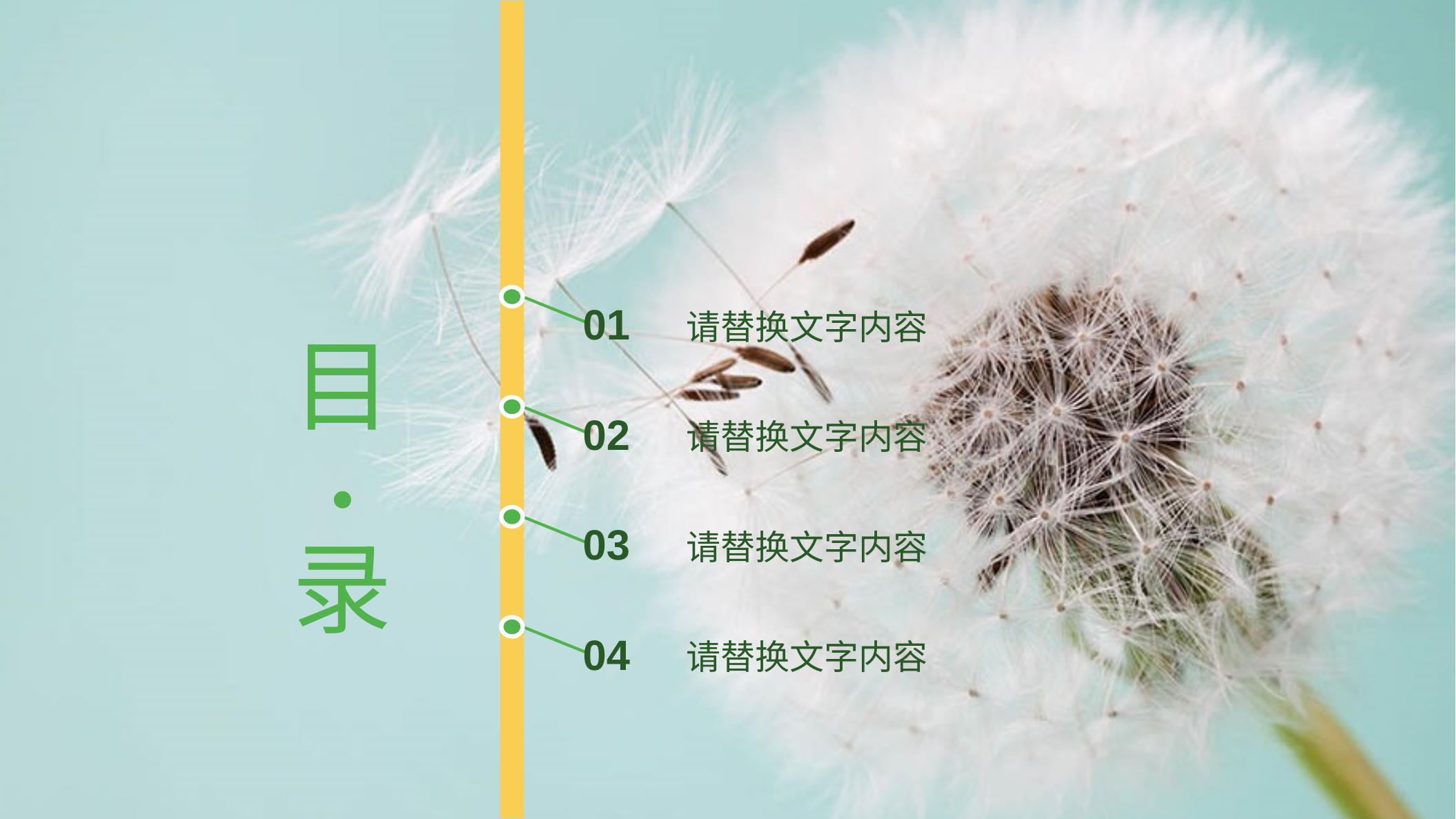

请替换文字内容
01
目

请替换文字内容
02

请替换文字内容
03
录

请替换文字内容
04